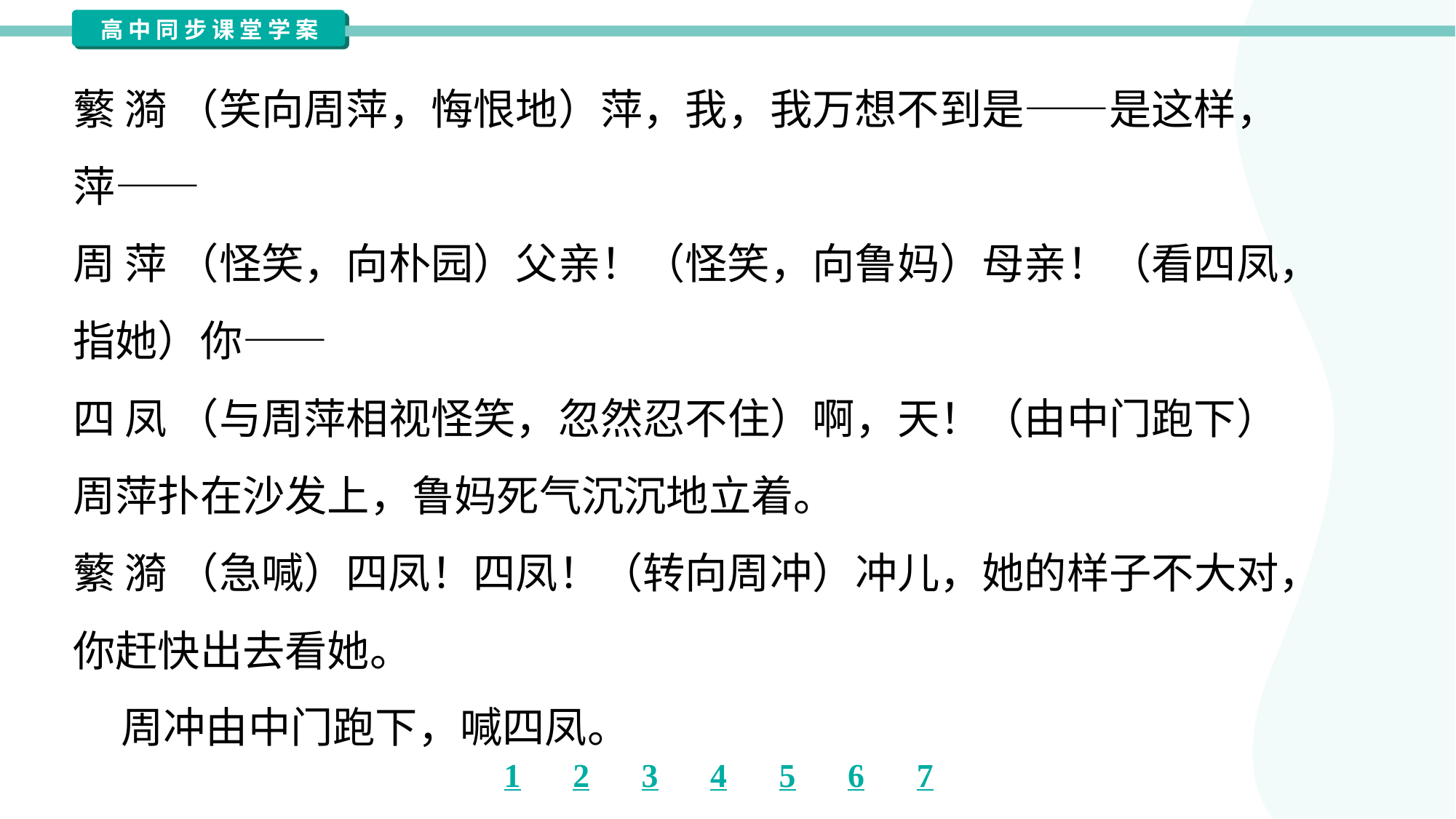

蘩 漪 （笑向周萍，悔恨地）萍，我，我万想不到是——是这样，
萍——
周 萍 （怪笑，向朴园）父亲！（怪笑，向鲁妈）母亲！（看四凤，
指她）你——
四 凤 （与周萍相视怪笑，忽然忍不住）啊，天！（由中门跑下）
周萍扑在沙发上，鲁妈死气沉沉地立着。
蘩 漪 （急喊）四凤！四凤！（转向周冲）冲儿，她的样子不大对，
你赶快出去看她。
    周冲由中门跑下，喊四凤。